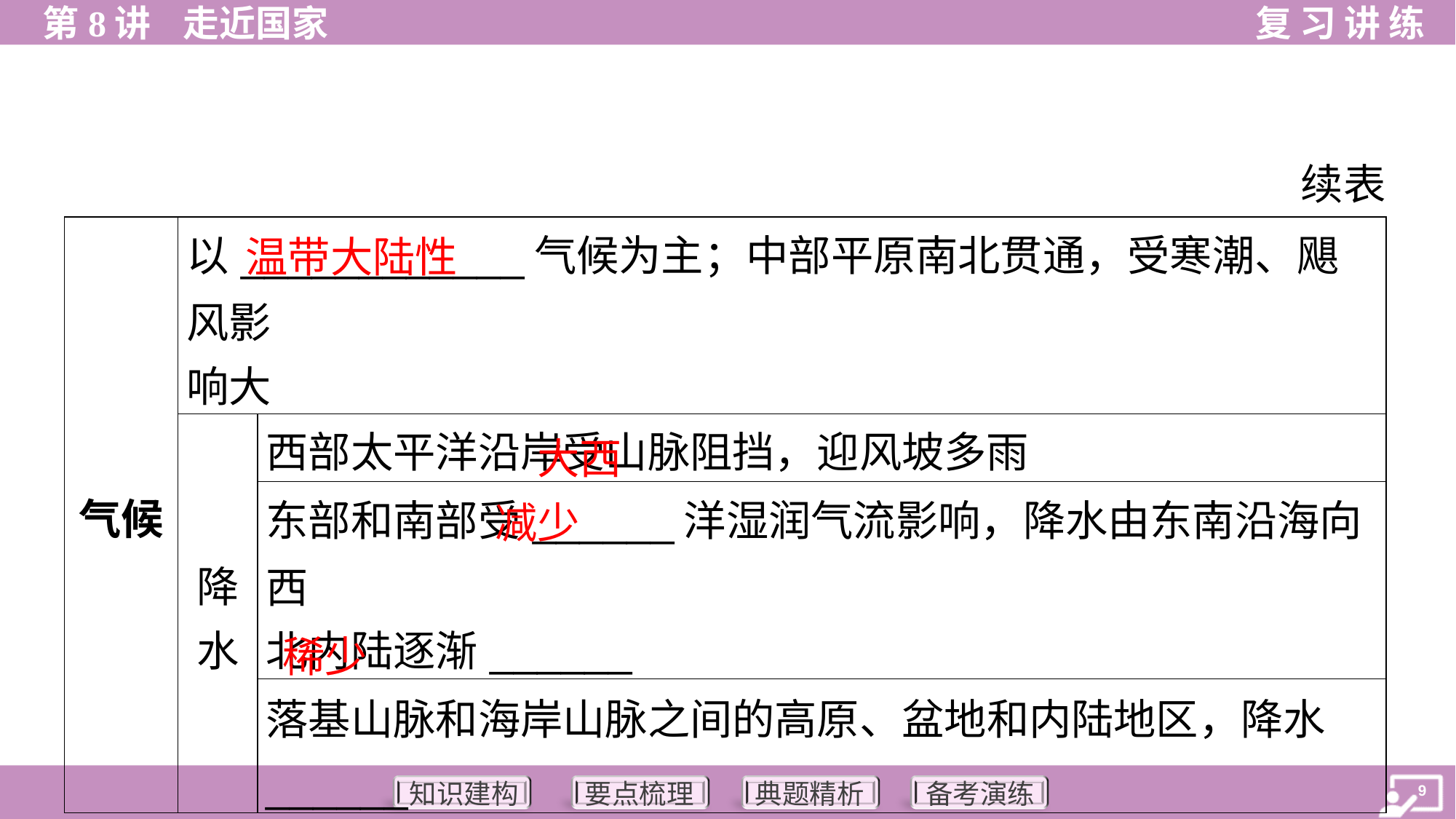

续表
| 气候 | 以\_\_\_\_\_\_\_\_\_\_\_\_气候为主；中部平原南北贯通，受寒潮、飓风影 响大 |  |
| --- | --- | --- |
|  | 降 水 | 西部太平洋沿岸受山脉阻挡，迎风坡多雨 |
|  |  | 东部和南部受\_\_\_\_\_\_洋湿润气流影响，降水由东南沿海向西 北内陆逐渐\_\_\_\_\_\_ |
|  |  | 落基山脉和海岸山脉之间的高原、盆地和内陆地区，降水 \_\_\_\_\_\_ |
温带大陆性
大西
减少
稀少